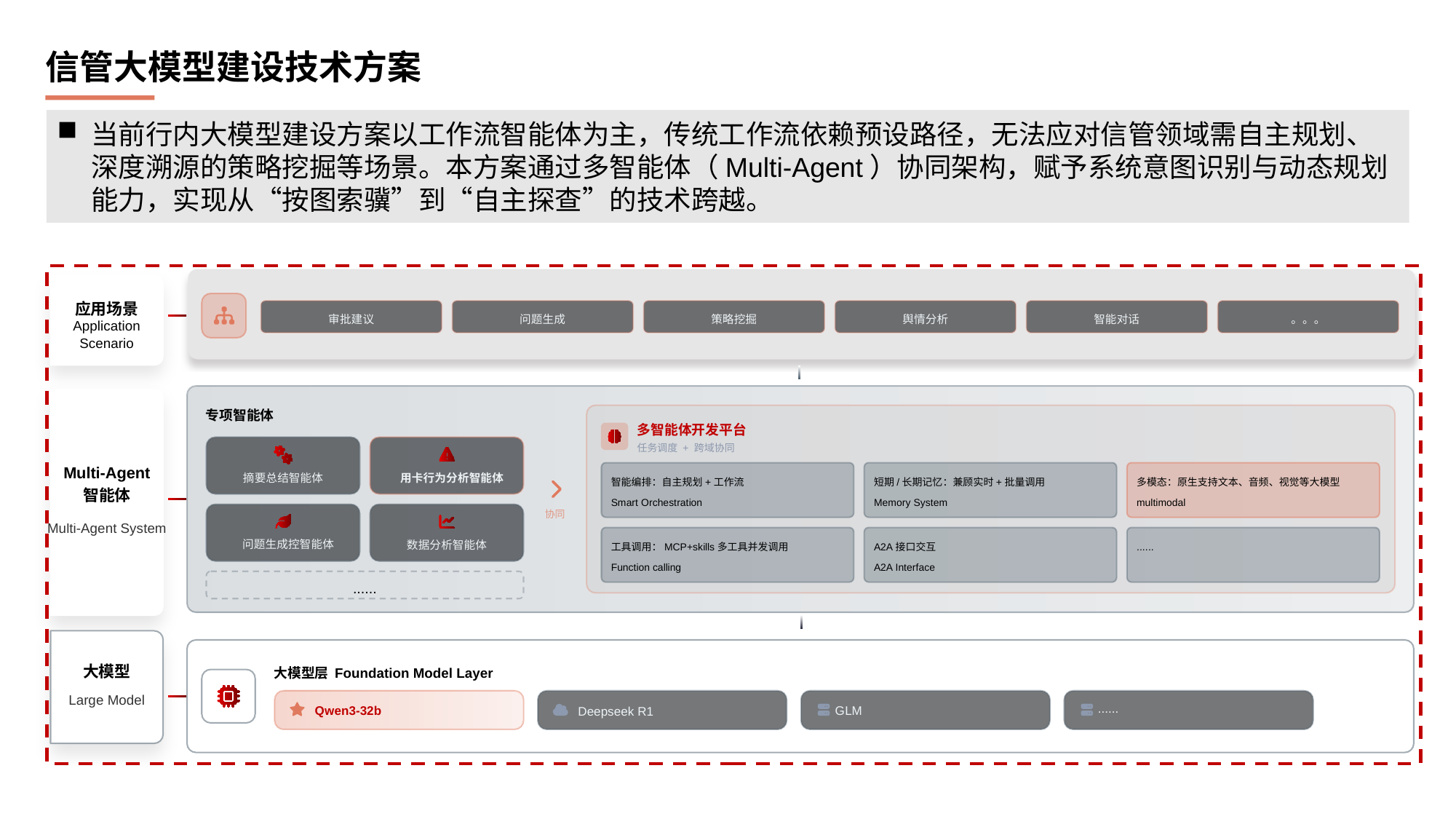

信管大模型建设技术方案

当前行内大模型建设方案以工作流智能体为主，传统工作流依赖预设路径，无法应对信管领域需自主规划、深度溯源的策略挖掘等场景。本方案通过多智能体（Multi-Agent）协同架构，赋予系统意图识别与动态规划能力，实现从“按图索骥”到“自主探查”的技术跨越。

应用场景

审批建议
问题生成
策略挖掘
舆情分析
智能对话
。。。

Application Scenario

专项智能体

多智能体开发平台

任务调度 + 跨域协同

Multi-Agent

摘要总结智能体
用卡行为分析智能体
智能编排：自主规划+工作流
短期/长期记忆：兼顾实时+批量调用
多模态：原生支持文本、音频、视觉等大模型

智能体
Smart Orchestration
Memory System
multimodal

协同

Multi-Agent System

问题生成控智能体
数据分析智能体
工具调用：MCP+skills多工具并发调用
A2A接口交互
......
Function calling
A2A Interface

......

大模型
大模型层 Foundation Model Layer

Large Model

......
Qwen3-32b
GLM
Deepseek R1